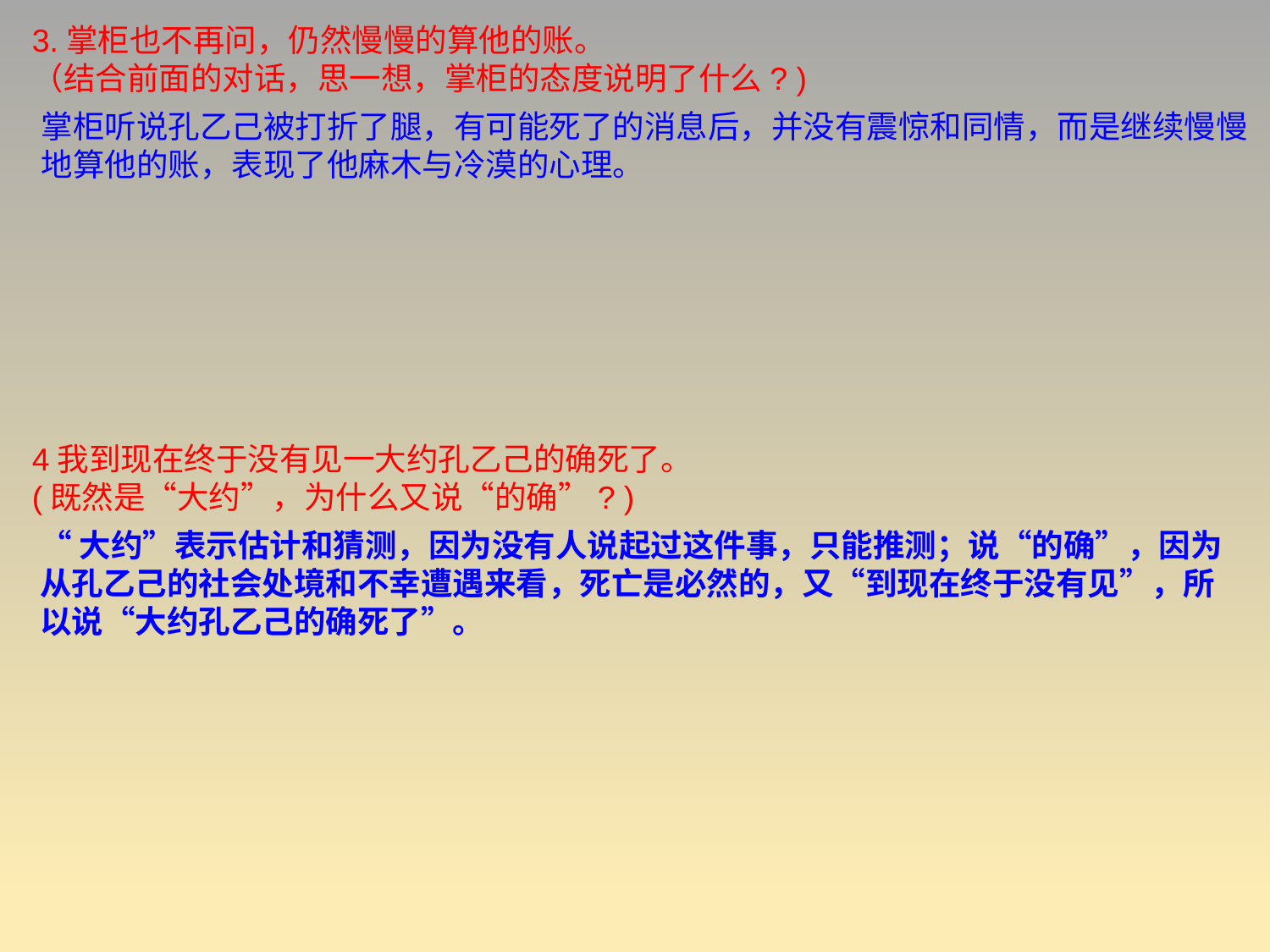

3.掌柜也不再问，仍然慢慢的算他的账。
（结合前面的对话，思一想，掌柜的态度说明了什么? )

4我到现在终于没有见一大约孔乙己的确死了。
(既然是“大约”，为什么又说“的确”? )

掌柜听说孔乙己被打折了腿，有可能死了的消息后，并没有震惊和同情，而是继续慢慢地算他的账，表现了他麻木与冷漠的心理。

“大约”表示估计和猜测，因为没有人说起过这件事，只能推测；说“的确”，因为从孔乙己的社会处境和不幸遭遇来看，死亡是必然的，又“到现在终于没有见”，所以说“大约孔乙己的确死了”。